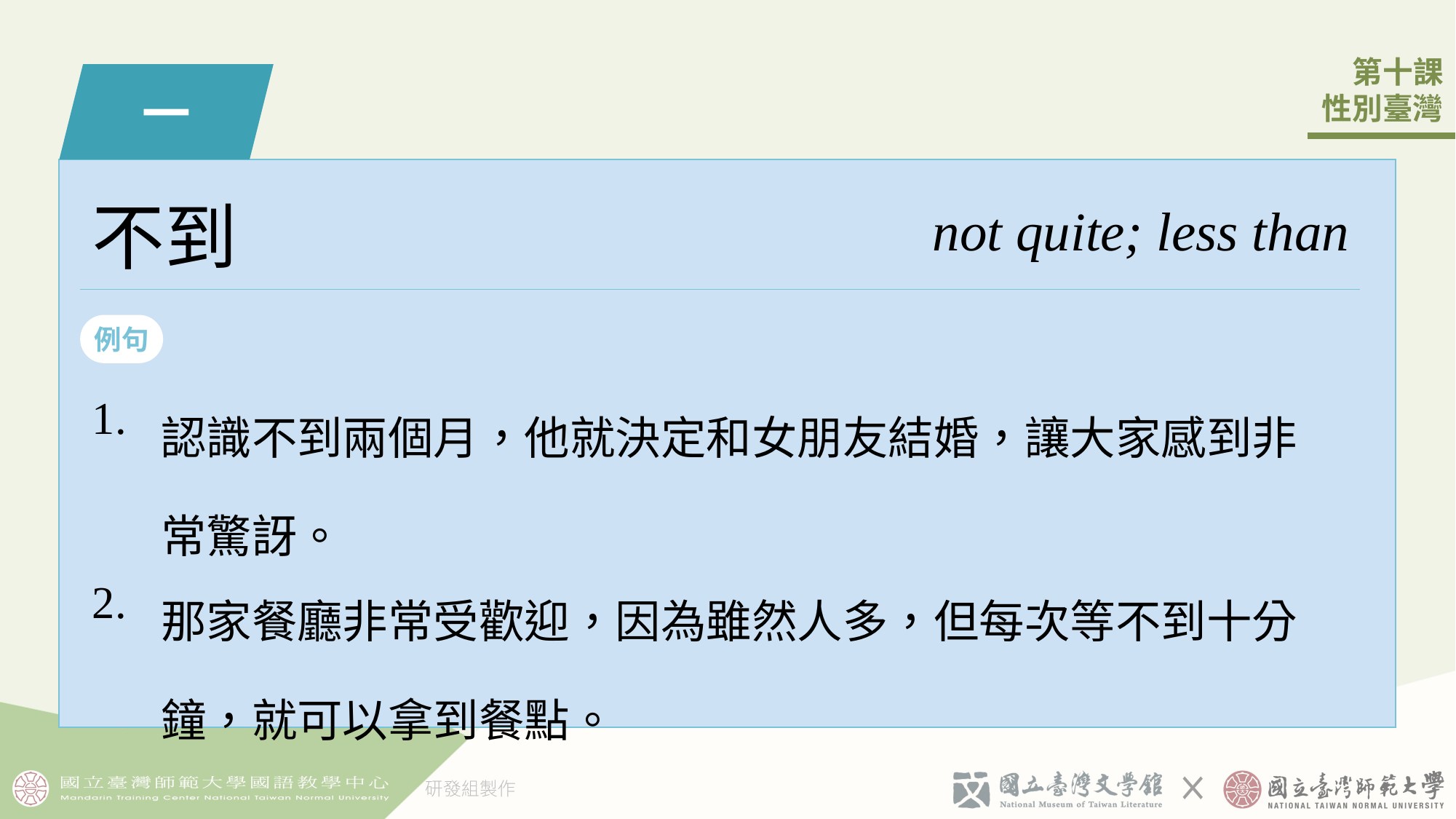

一
不󠇡到
not quite; less than
例句
| 1. | 認識不󠇡到兩個󠇡月，他就決定和󠇡女朋友結婚，讓大家感到非常驚訝。 |
| --- | --- |
| 2. | 那家餐廳非常受歡迎，因為󠇡雖然人多，但每次等不󠇡到十分鐘，就可以拿到餐點。 |
2